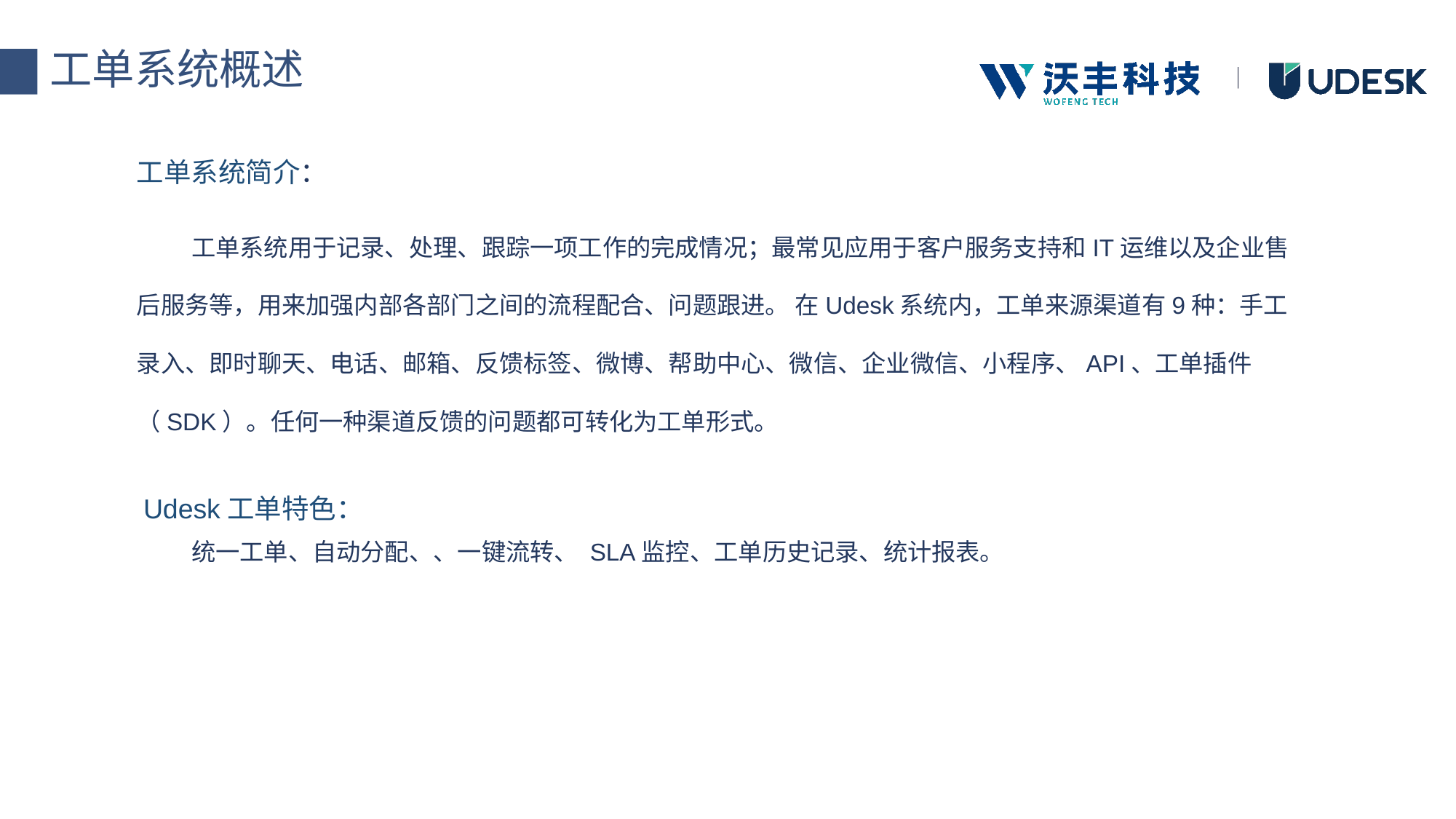

工单系统概述
工单系统简介：
         工单系统用于记录、处理、跟踪一项工作的完成情况；最常见应用于客户服务支持和IT运维以及企业售后服务等，用来加强内部各部门之间的流程配合、问题跟进。 在Udesk系统内，工单来源渠道有9种：手工录入、即时聊天、电话、邮箱、反馈标签、微博、帮助中心、微信、企业微信、小程序、API、工单插件（SDK）。任何一种渠道反馈的问题都可转化为工单形式。

 Udesk工单特色：
         统一工单、自动分配、、一键流转、 SLA监控、工单历史记录、统计报表。